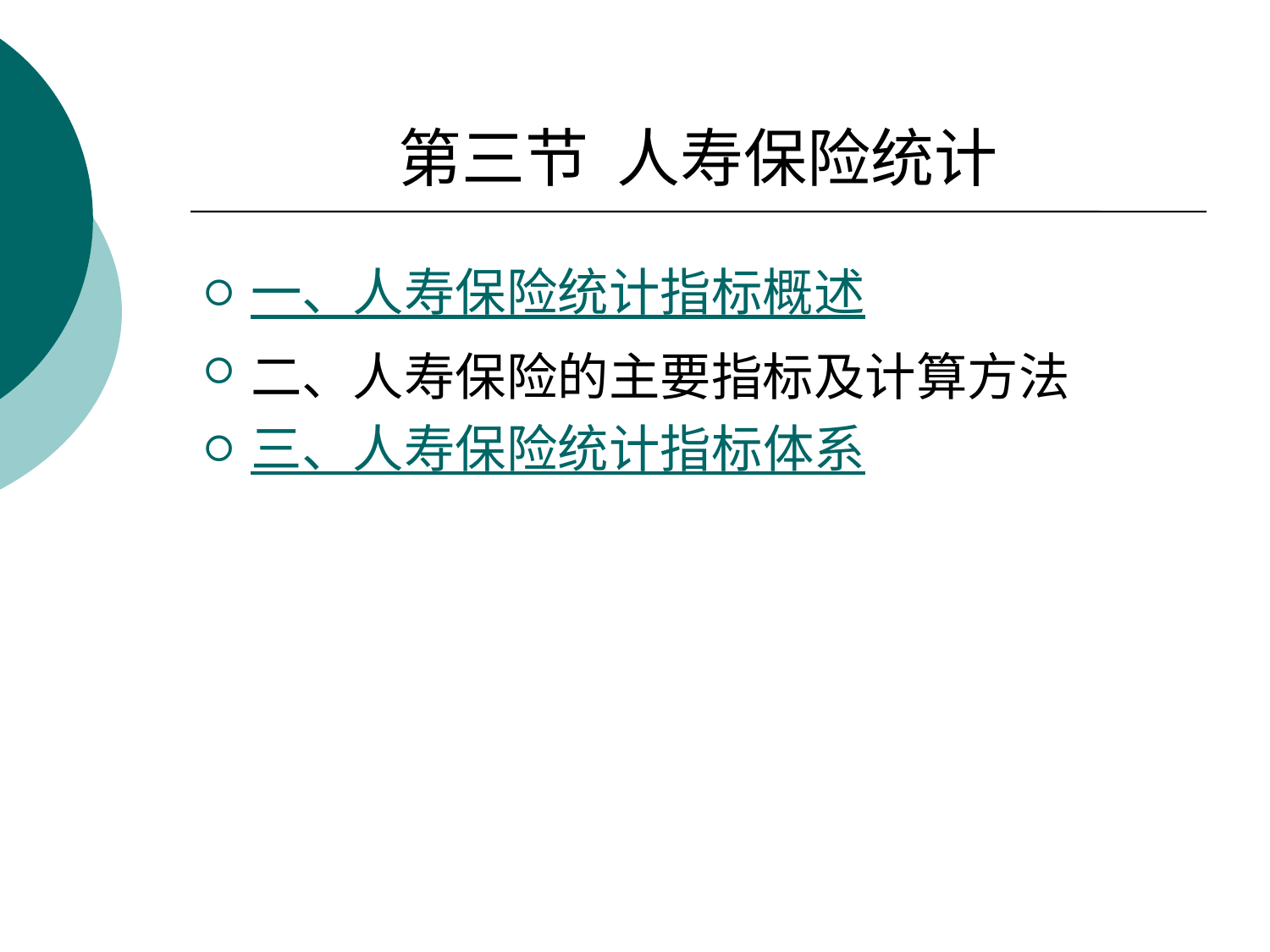

# 第三节  人寿保险统计
一、人寿保险统计指标概述
二、人寿保险的主要指标及计算方法
三、人寿保险统计指标体系